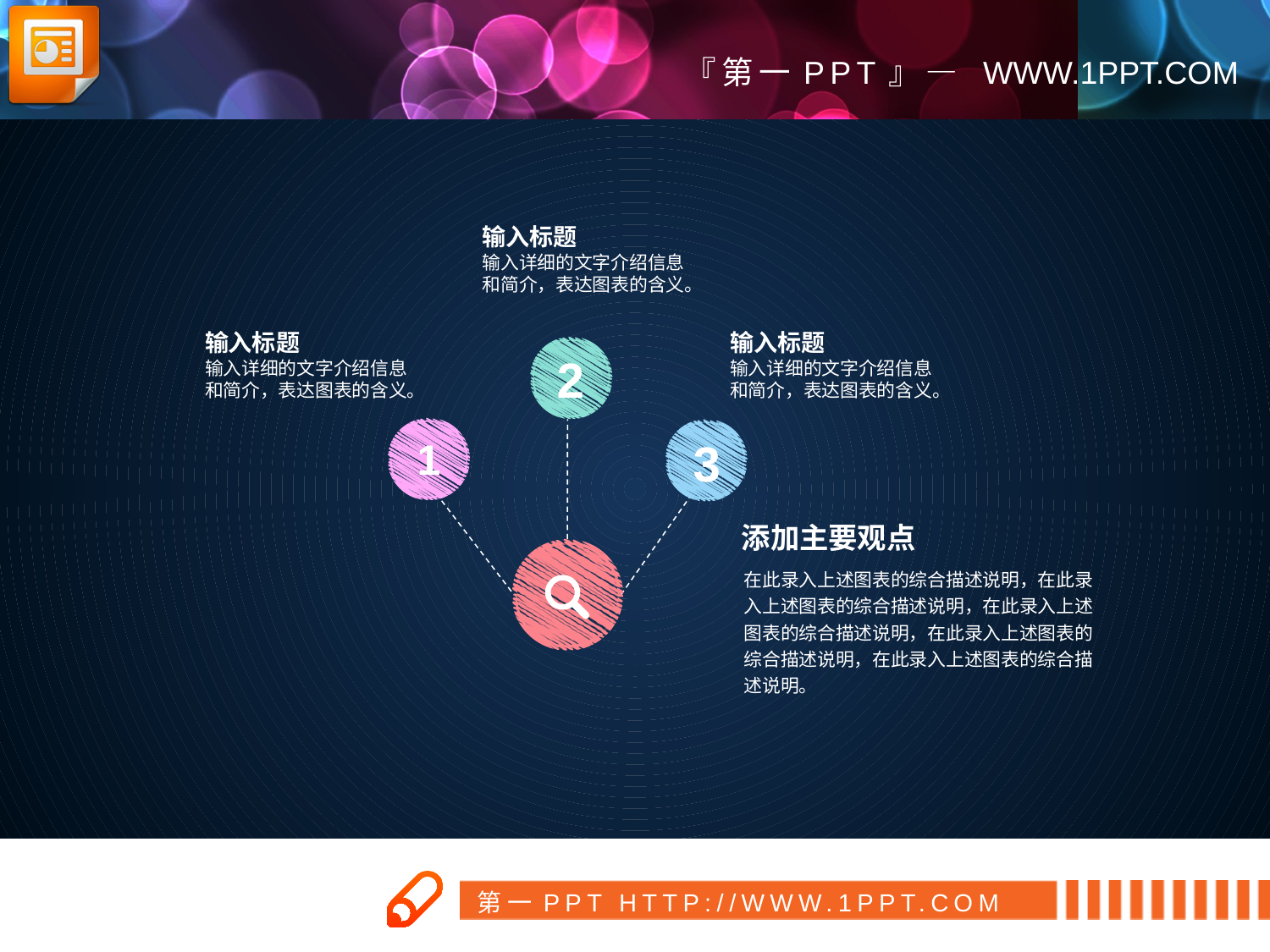

输入标题
输入详细的文字介绍信息和简介，表达图表的含义。
输入标题
输入详细的文字介绍信息和简介，表达图表的含义。
输入标题
输入详细的文字介绍信息和简介，表达图表的含义。

2

1

3
添加主要观点

在此录入上述图表的综合描述说明，在此录入上述图表的综合描述说明，在此录入上述图表的综合描述说明，在此录入上述图表的综合描述说明，在此录入上述图表的综合描述说明。